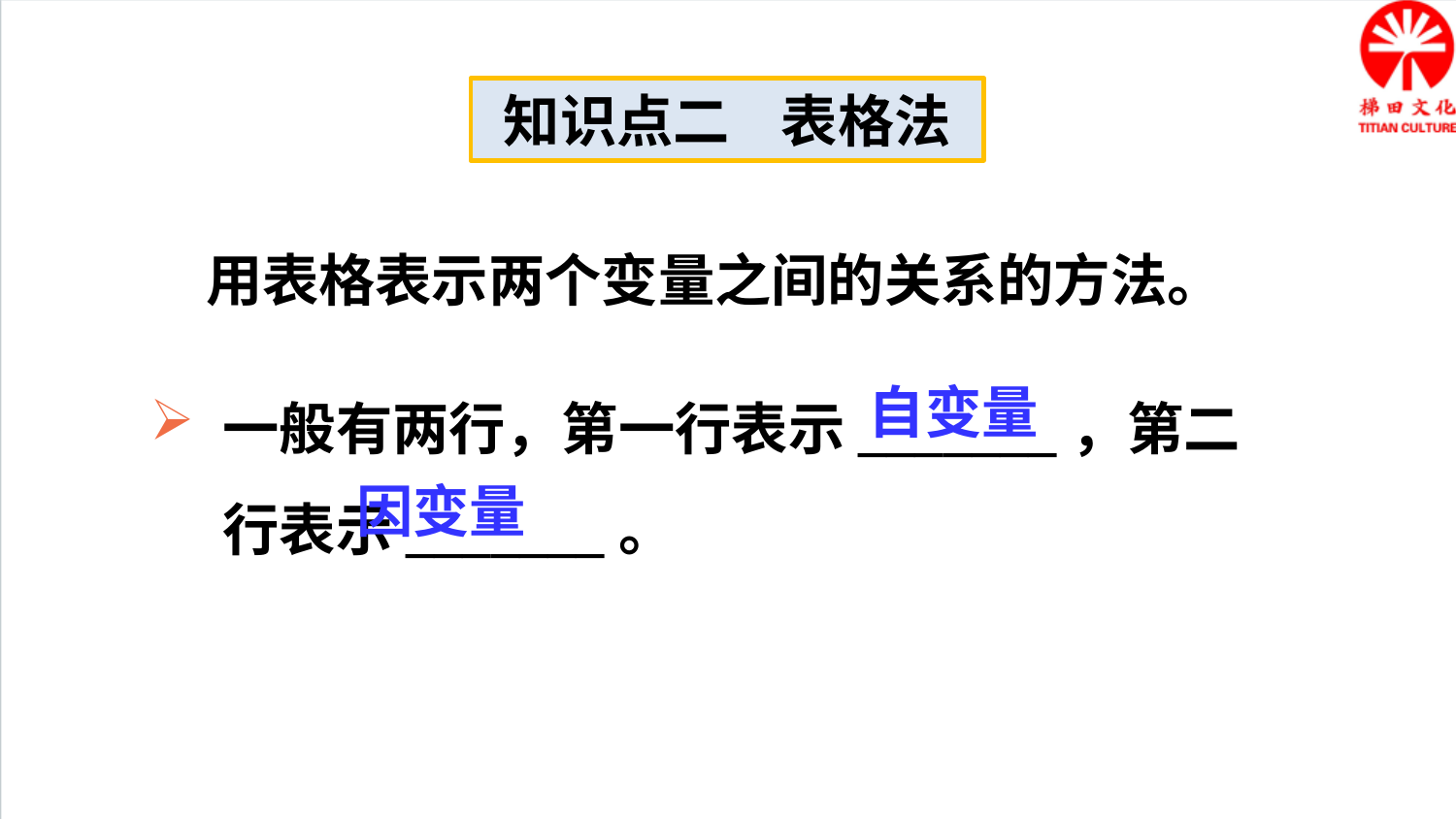

知识点二    表格法
用表格表示两个变量之间的关系的方法。
一般有两行，第一行表示_______，第二行表示_______。
自变量
因变量